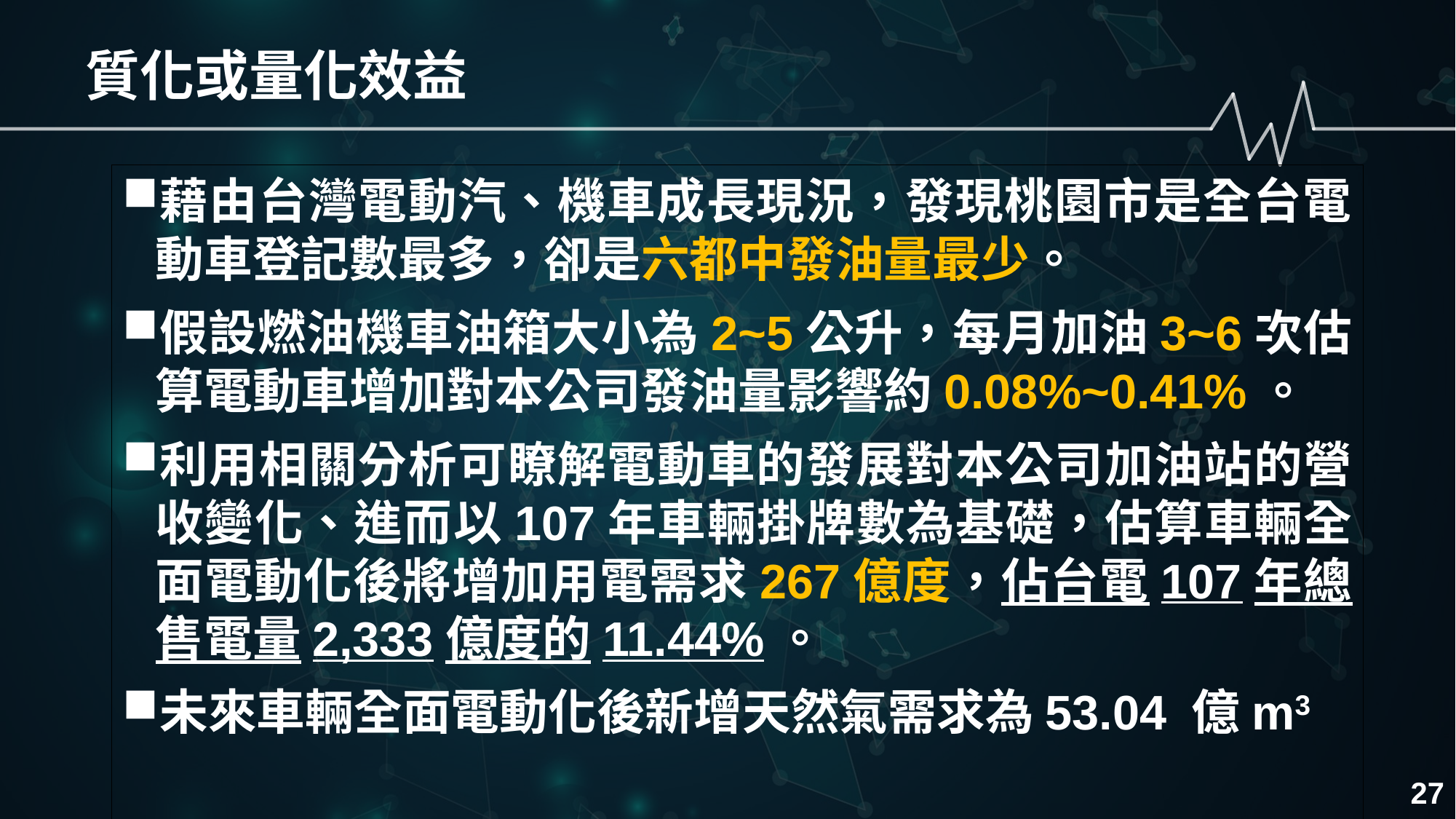

質化或量化效益
藉由台灣電動汽、機車成長現況，發現桃園市是全台電動車登記數最多，卻是六都中發油量最少。
假設燃油機車油箱大小為2~5公升，每月加油3~6次估算電動車增加對本公司發油量影響約0.08%~0.41%。
利用相關分析可瞭解電動車的發展對本公司加油站的營收變化、進而以107年車輛掛牌數為基礎，估算車輛全面電動化後將增加用電需求267億度，佔台電107年總售電量2,333億度的11.44%。
未來車輛全面電動化後新增天然氣需求為53.04 億m3

27